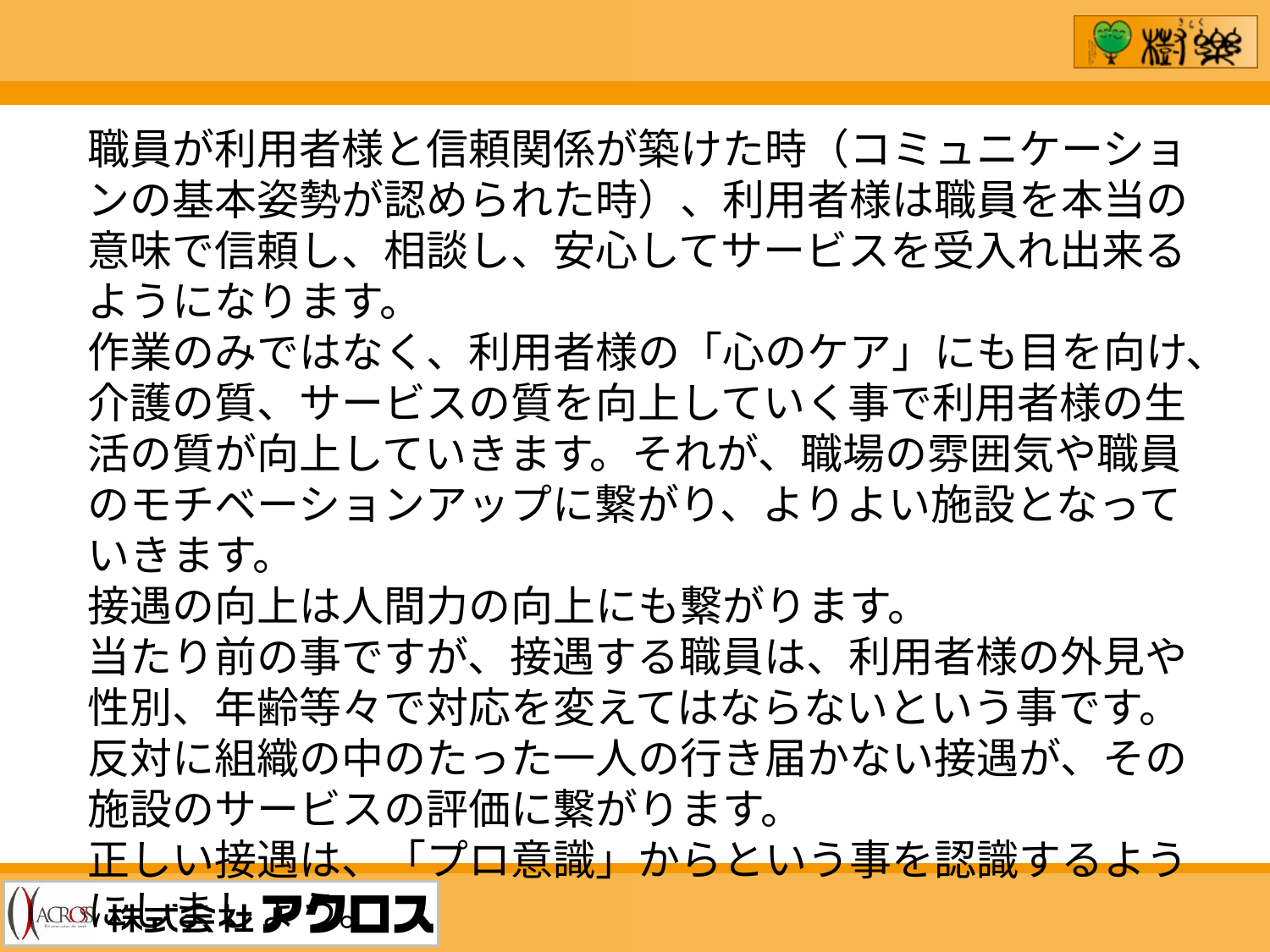

職員が利用者様と信頼関係が築けた時（コミュニケーションの基本姿勢が認められた時）、利用者様は職員を本当の意味で信頼し、相談し、安心してサービスを受入れ出来るようになります。
作業のみではなく、利用者様の「心のケア」にも目を向け、介護の質、サービスの質を向上していく事で利用者様の生活の質が向上していきます。それが、職場の雰囲気や職員のモチベーションアップに繋がり、よりよい施設となっていきます。
接遇の向上は人間力の向上にも繋がります。
当たり前の事ですが、接遇する職員は、利用者様の外見や性別、年齢等々で対応を変えてはならないという事です。
反対に組織の中のたった一人の行き届かない接遇が、その施設のサービスの評価に繋がります。
正しい接遇は、「プロ意識」からという事を認識するようにしましょう。